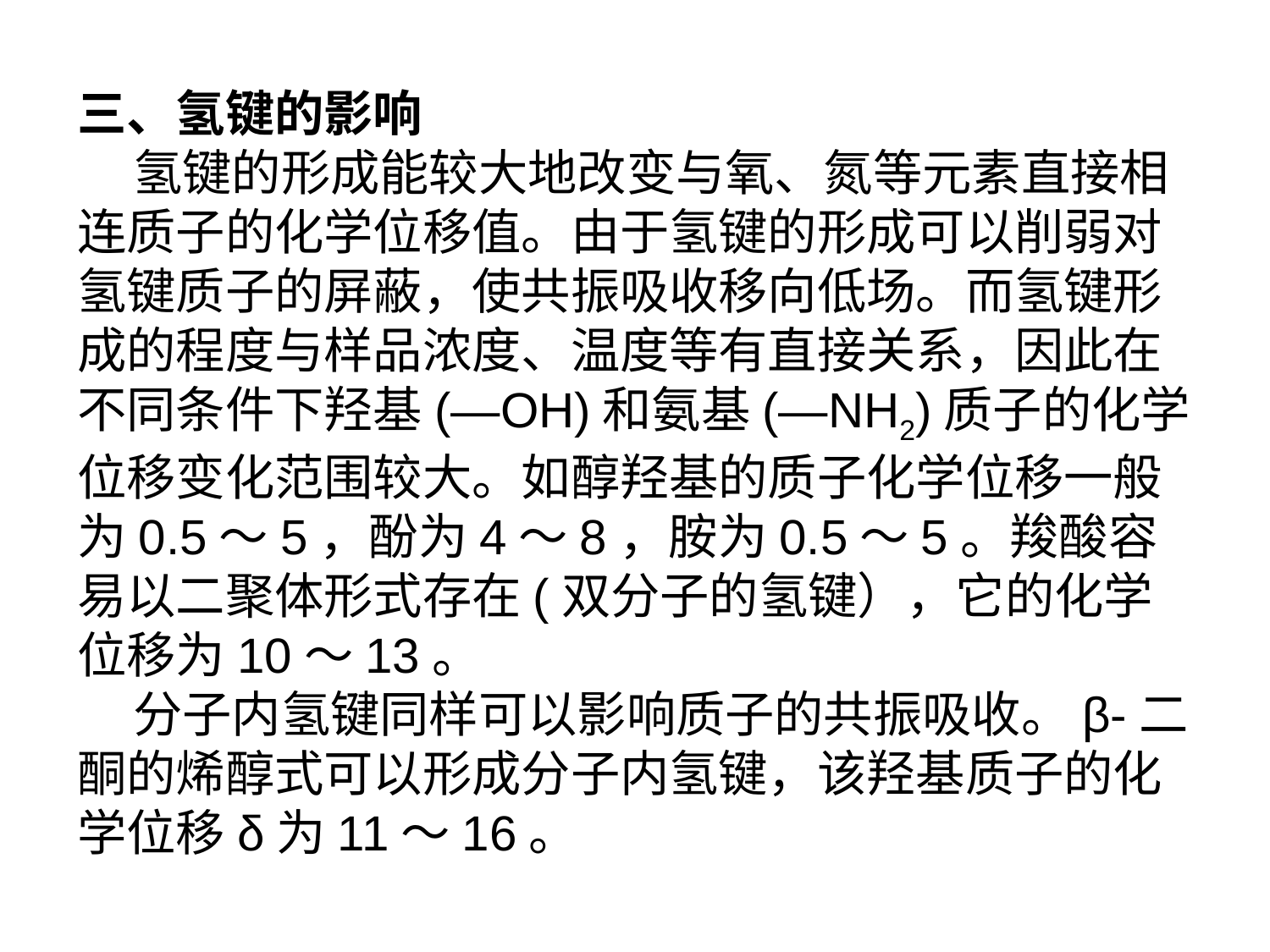

三、氢键的影响
    氢键的形成能较大地改变与氧、氮等元素直接相连质子的化学位移值。由于氢键的形成可以削弱对氢键质子的屏蔽，使共振吸收移向低场。而氢键形成的程度与样品浓度、温度等有直接关系，因此在不同条件下羟基(—OH)和氨基(—NH2)质子的化学位移变化范围较大。如醇羟基的质子化学位移一般为0.5〜5，酚为4〜8，胺为0.5〜5。羧酸容易以二聚体形式存在(双分子的氢键），它的化学位移为10〜13。
    分子内氢键同样可以影响质子的共振吸收。β-二酮的烯醇式可以形成分子内氢键，该羟基质子的化学位移δ为11〜16。